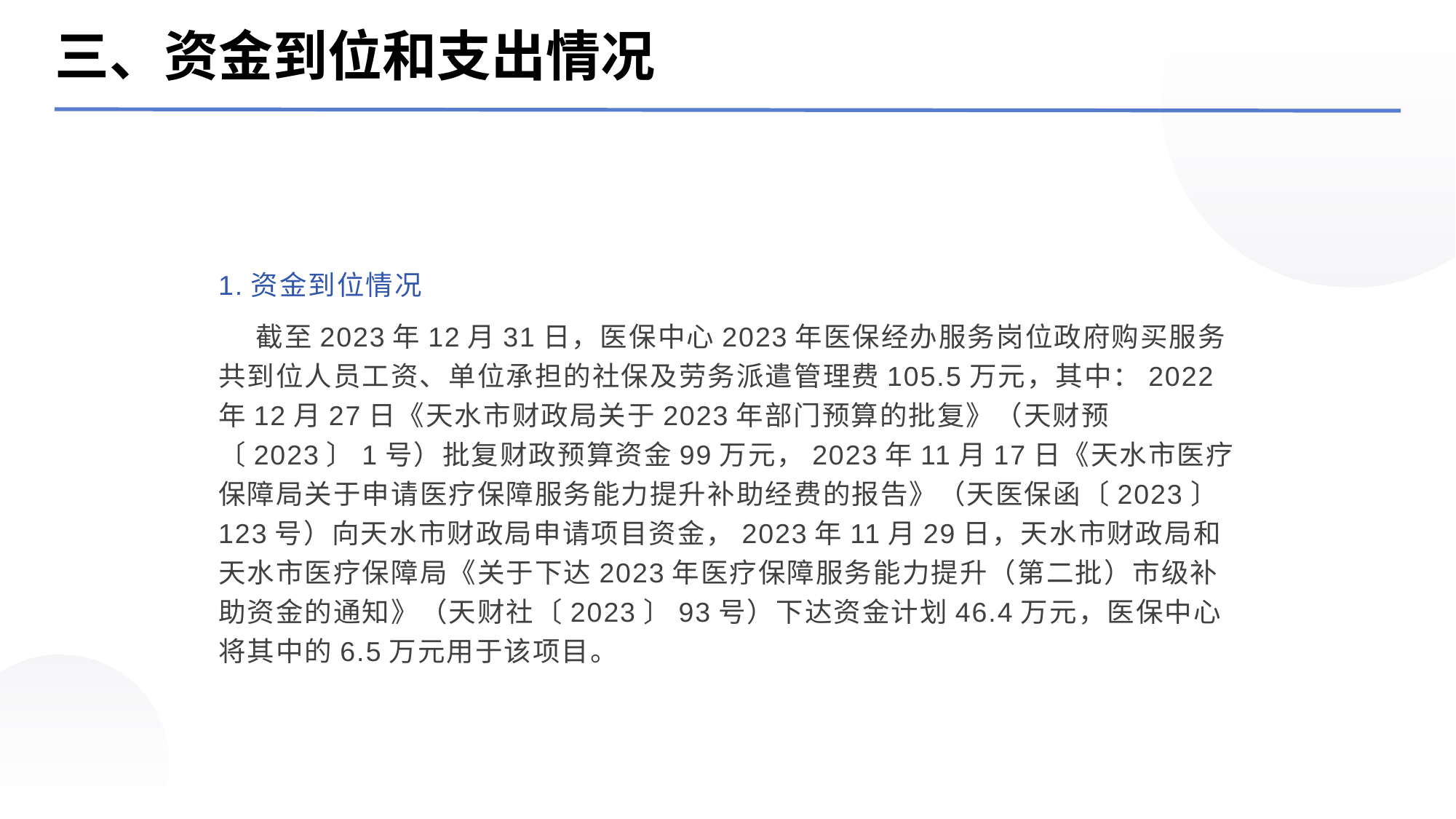

三、资金到位和支出情况
1.资金到位情况
    截至2023年12月31日，医保中心2023年医保经办服务岗位政府购买服务共到位人员工资、单位承担的社保及劳务派遣管理费105.5万元，其中：2022年12月27日《天水市财政局关于2023年部门预算的批复》（天财预〔2023〕1号）批复财政预算资金99万元，2023年11月17日《天水市医疗保障局关于申请医疗保障服务能力提升补助经费的报告》（天医保函〔2023〕123号）向天水市财政局申请项目资金，2023年11月29日，天水市财政局和天水市医疗保障局《关于下达2023年医疗保障服务能力提升（第二批）市级补助资金的通知》（天财社〔2023〕93号）下达资金计划46.4万元，医保中心将其中的6.5万元用于该项目。